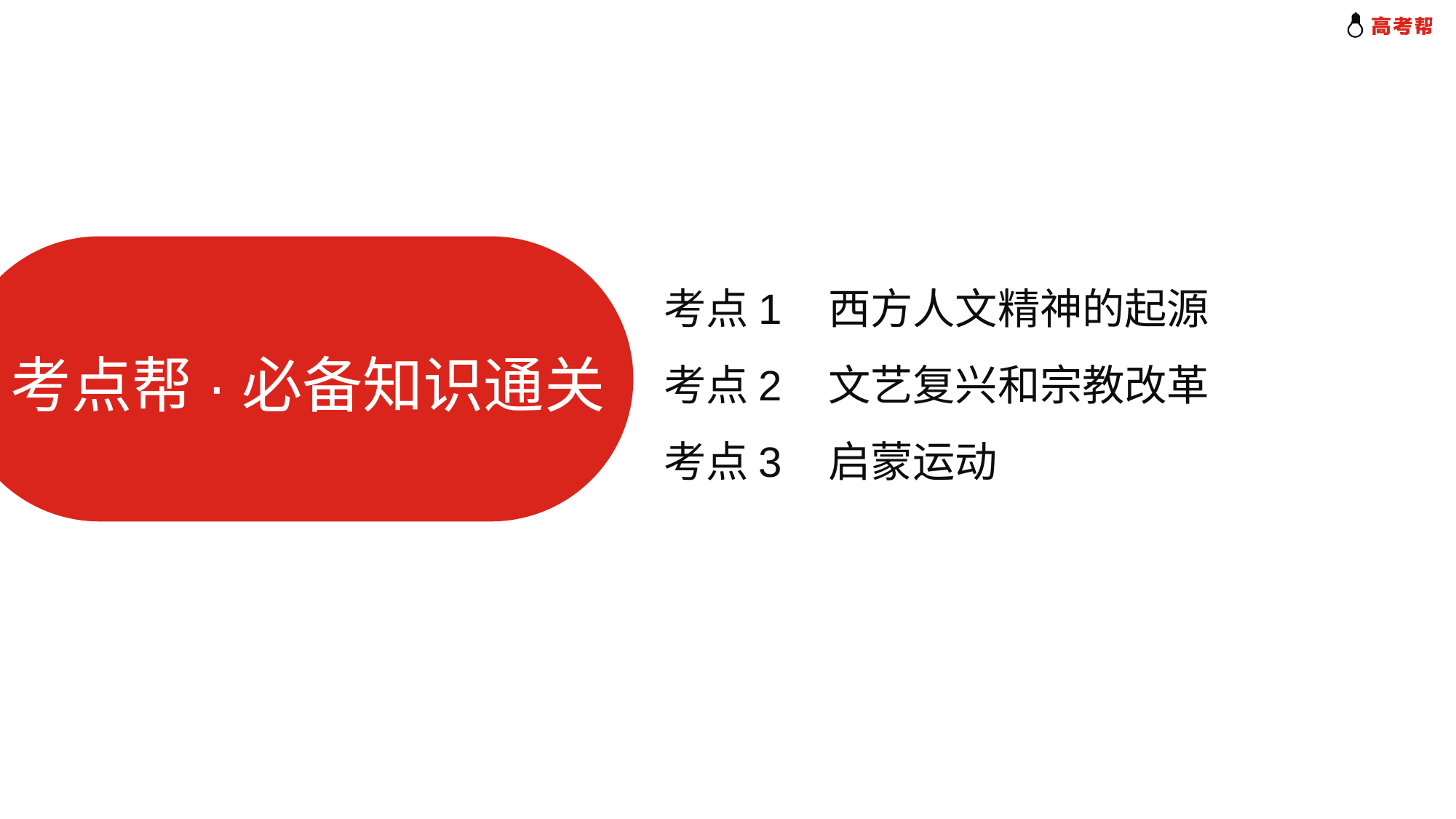

考点1   西方人文精神的起源
考点2   文艺复兴和宗教改革
考点3   启蒙运动

考点帮·必备知识通关